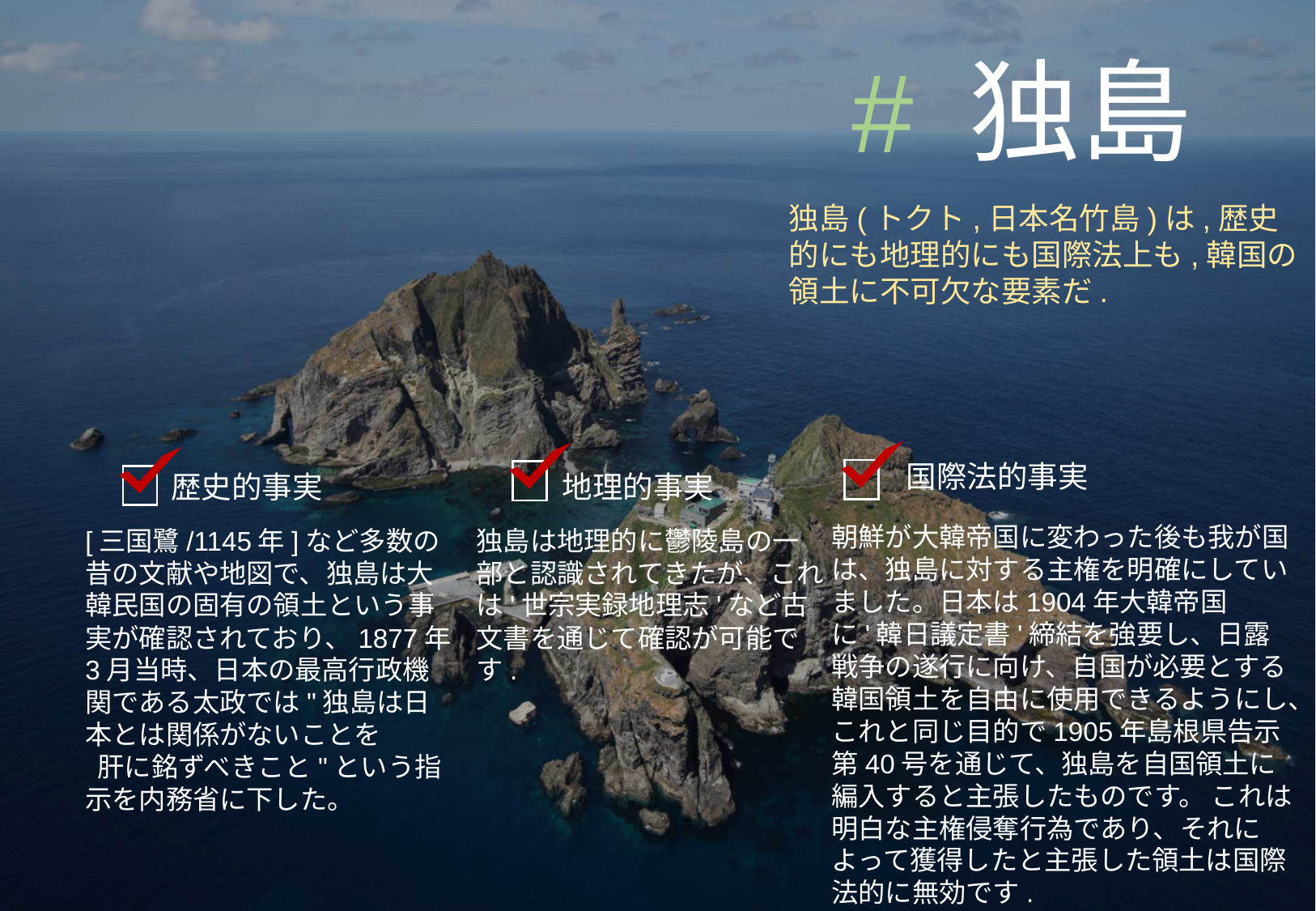

# 独島
独島(トクト,日本名竹島)は,歴史的にも地理的にも国際法上も,韓国の領土に不可欠な要素だ.

国際法的事実
歴史的事実
地理的事実
朝鮮が大韓帝国に変わった後も我が国は、独島に対する主権を明確にしていました。日本は1904年大韓帝国に'韓日議定書'締結を強要し、日露戦争の遂行に向け、自国が必要とする韓国領土を自由に使用できるようにし、これと同じ目的で1905年島根県告示第40号を通じて、独島を自国領土に編入すると主張したものです。 これは明白な主権侵奪行為であり、それによって獲得したと主張した領土は国際法的に無効です.
[三国鷺/1145年]など多数の昔の文献や地図で、独島は大韓民国の固有の領土という事実が確認されており、1877年3月当時、日本の最高行政機関である太政では"独島は日本とは関係がないことを
 肝に銘ずべきこと"という指示を内務省に下した。
独島は地理的に鬱陵島の一部と認識されてきたが、これは'世宗実録地理志'など古文書を通じて確認が可能です.